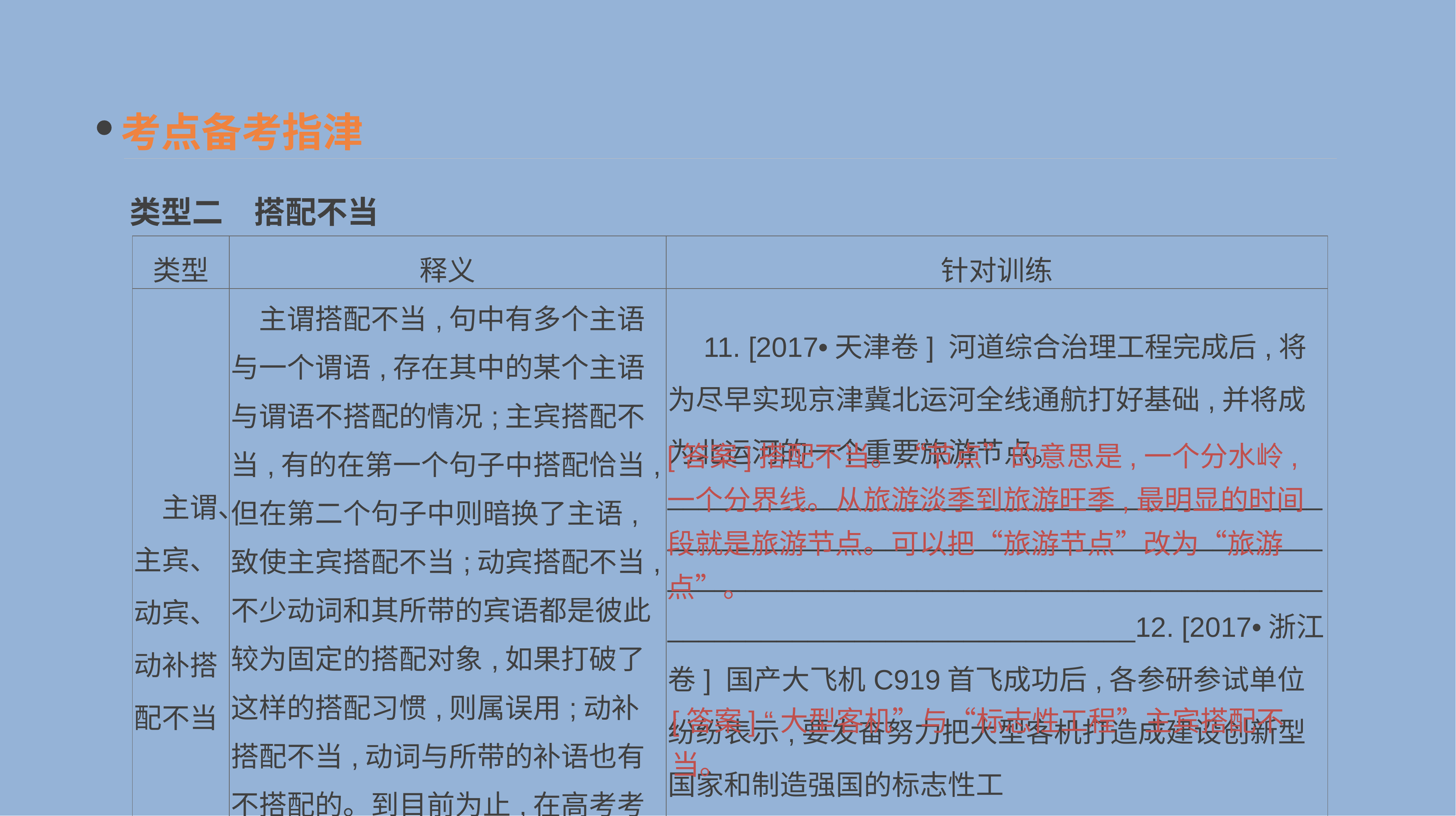

考点备考指津

类型二　搭配不当
| 类型 | 释义 | 针对训练 |
| --- | --- | --- |
| 主谓、主宾、动宾、动补搭配不当 | 主谓搭配不当,句中有多个主语与一个谓语,存在其中的某个主语与谓语不搭配的情况;主宾搭配不当,有的在第一个句子中搭配恰当,但在第二个句子中则暗换了主语,致使主宾搭配不当;动宾搭配不当,不少动词和其所带的宾语都是彼此较为固定的搭配对象,如果打破了这样的搭配习惯,则属误用;动补搭配不当,动词与所带的补语也有不搭配的。到目前为止,在高考考查的所有病句类型中,此种类型的病句是较多的 | 11. [2017•天津卷] 河道综合治理工程完成后,将为尽早实现京津冀北运河全线通航打好基础,并将成为北运河的一个重要旅游节点。 \_\_\_\_\_\_\_\_\_\_\_\_\_\_\_\_\_\_\_\_\_\_\_\_\_\_\_\_\_\_\_\_\_\_\_\_\_\_\_\_\_\_\_\_\_\_\_\_\_\_\_\_\_\_\_\_\_\_\_\_\_\_\_\_\_\_\_\_\_\_\_\_\_\_\_\_\_\_\_\_\_\_\_\_\_\_\_\_\_\_\_\_\_\_\_\_\_\_\_\_\_\_\_\_\_\_\_\_\_\_\_\_\_\_\_\_\_\_\_\_\_\_\_\_\_\_\_\_\_\_\_\_\_\_\_\_\_\_\_\_\_\_\_\_\_\_\_\_\_\_\_\_\_\_\_\_12. [2017•浙江卷] 国产大飞机C919首飞成功后,各参研参试单位纷纷表示,要发奋努力把大型客机打造成建设创新型国家和制造强国的标志性工程。\_\_\_\_\_\_\_\_\_\_\_\_\_\_\_\_\_\_\_\_\_\_\_\_\_\_\_\_\_\_\_\_\_\_\_\_\_\_\_\_\_\_\_\_\_\_\_\_\_\_\_\_ |
[答案]搭配不当。“节点”的意思是,一个分水岭,一个分界线。从旅游淡季到旅游旺季,最明显的时间段就是旅游节点。可以把“旅游节点”改为“旅游点”。
[答案] “大型客机”与“标志性工程”主宾搭配不当。